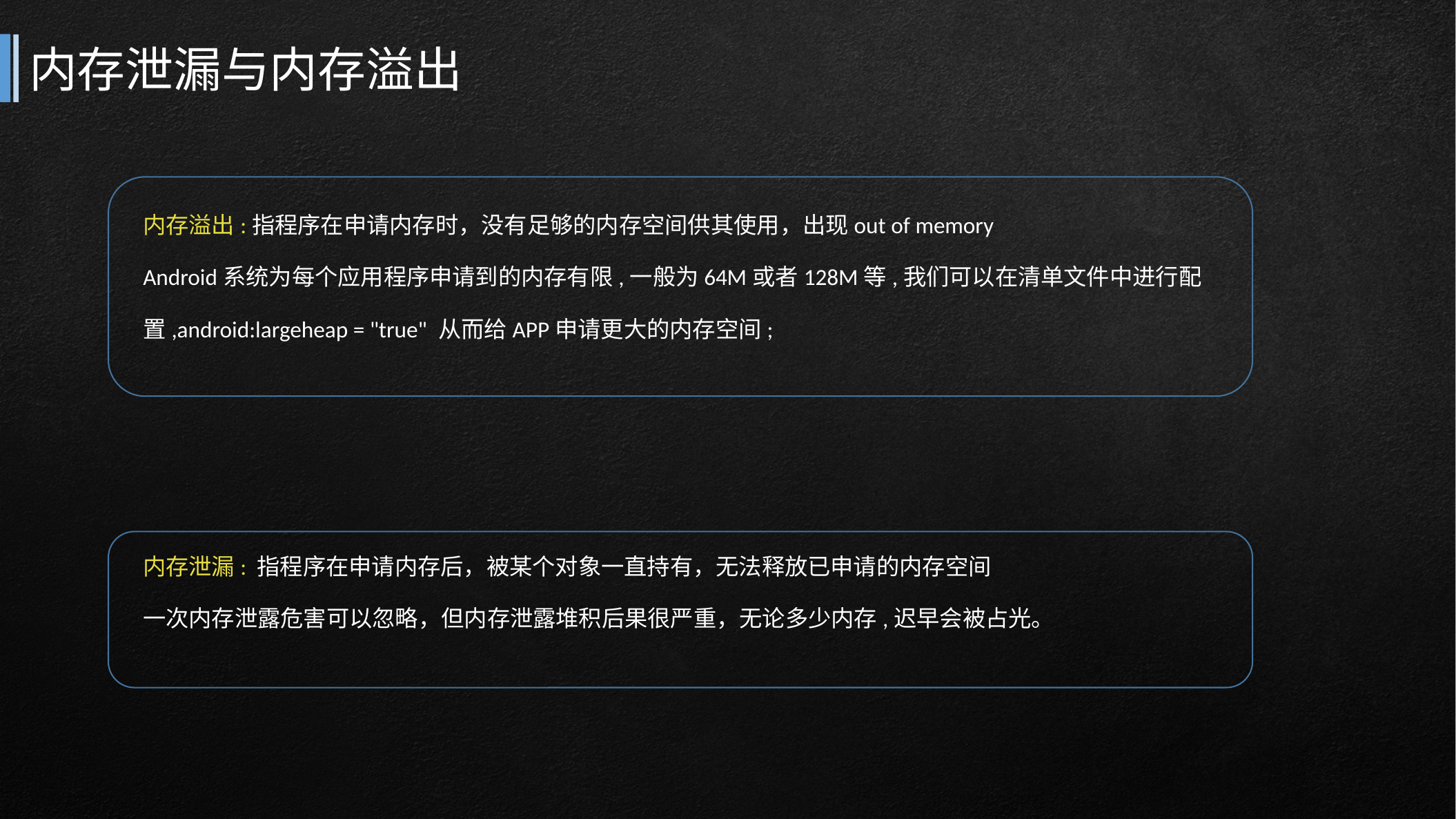

# 内存泄漏与内存溢出

内存溢出:指程序在申请内存时，没有足够的内存空间供其使用，出现out of memory
Android系统为每个应用程序申请到的内存有限,一般为64M或者128M等,我们可以在清单文件中进行配
置,android:largeheap = "true" 从而给APP申请更大的内存空间;

内存泄漏: 指程序在申请内存后，被某个对象一直持有，无法释放已申请的内存空间
一次内存泄露危害可以忽略，但内存泄露堆积后果很严重，无论多少内存,迟早会被占光。